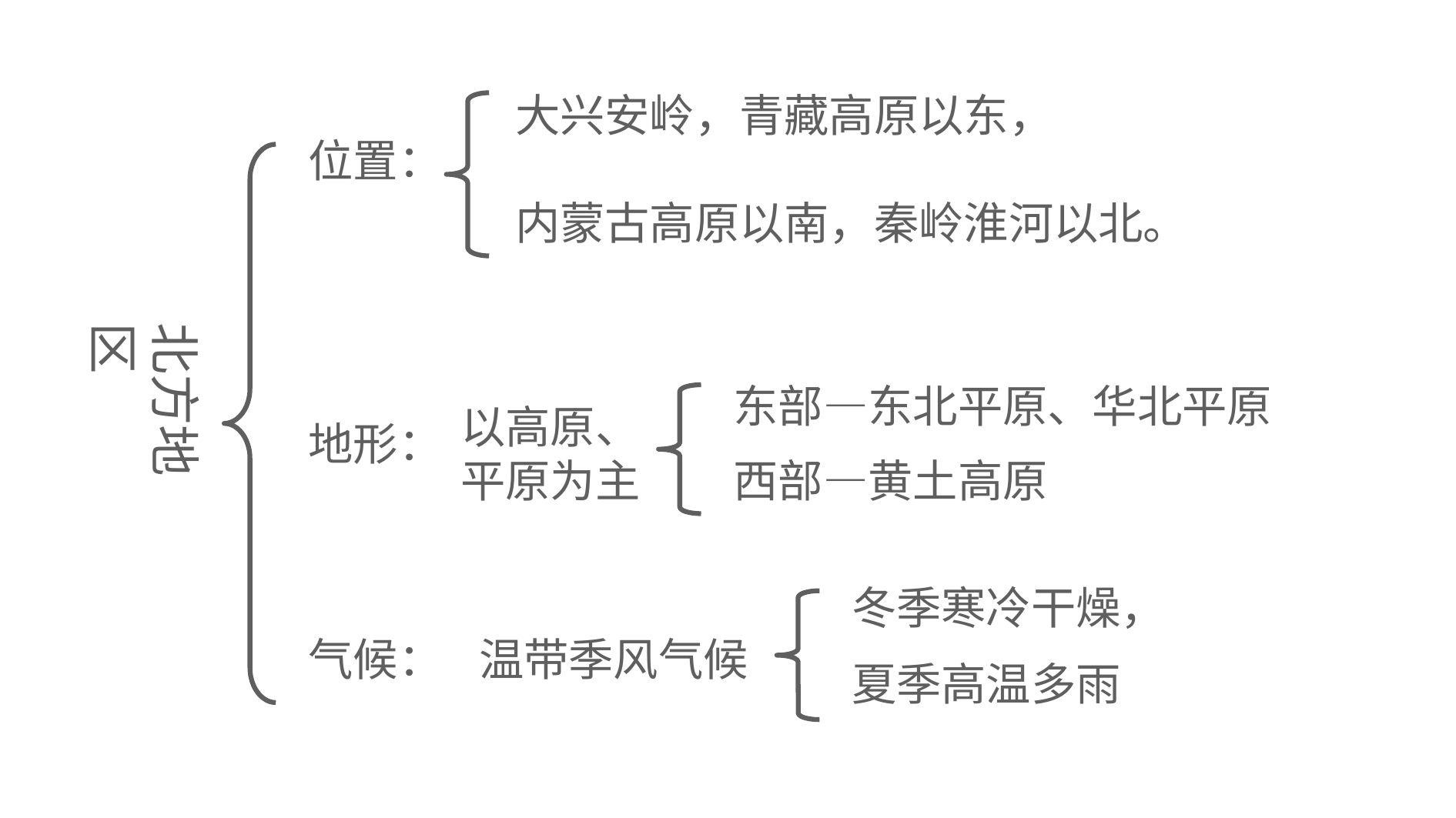

大兴安岭，青藏高原以东，

内蒙古高原以南，秦岭淮河以北。

位置：

北方地区
东部—东北平原、华北平原

以高原、平原为主
地形：
西部—黄土高原
冬季寒冷干燥，
夏季高温多雨

气候：
温带季风气候